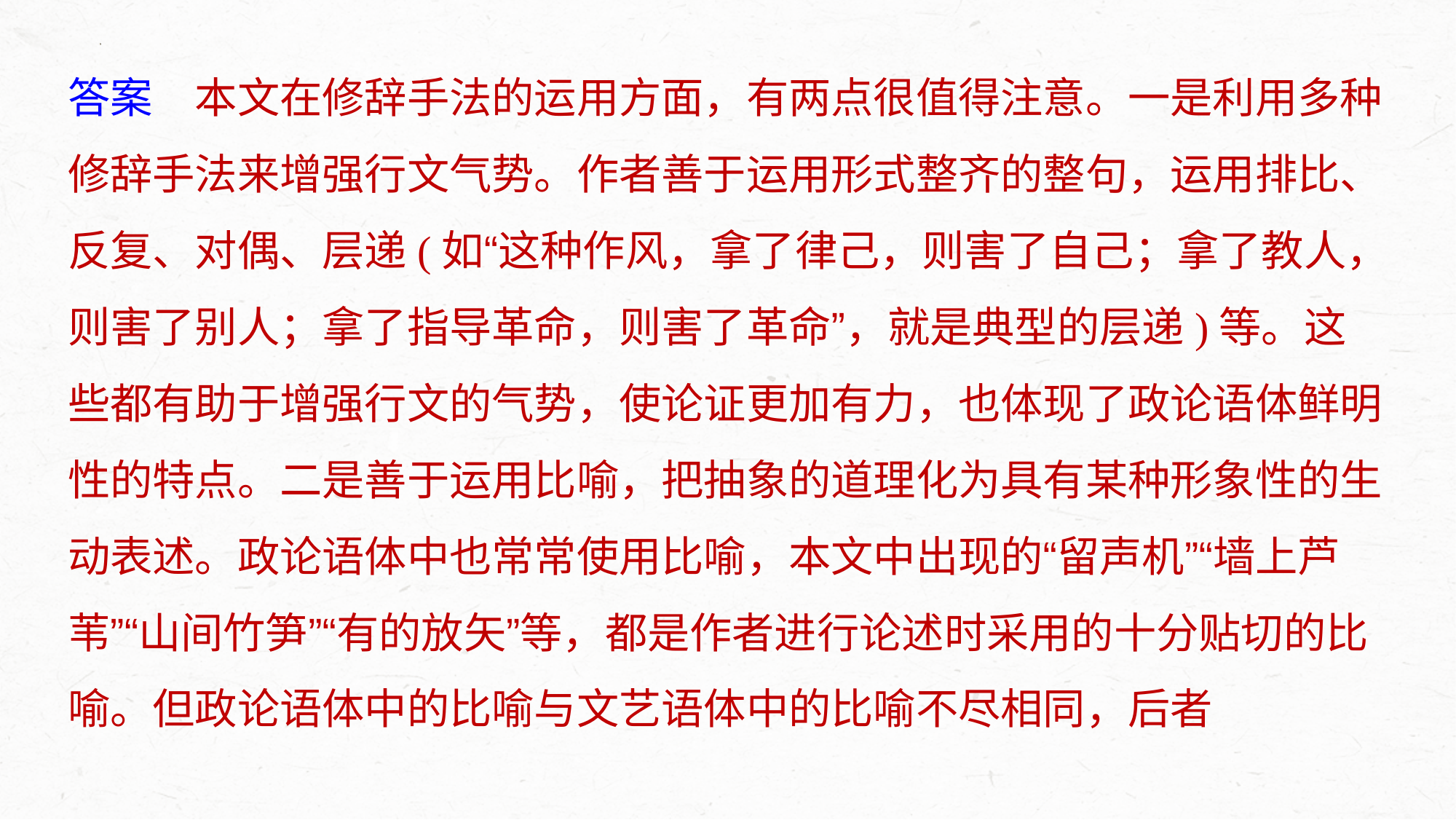

答案　本文在修辞手法的运用方面，有两点很值得注意。一是利用多种修辞手法来增强行文气势。作者善于运用形式整齐的整句，运用排比、反复、对偶、层递(如“这种作风，拿了律己，则害了自己；拿了教人，则害了别人；拿了指导革命，则害了革命”，就是典型的层递)等。这些都有助于增强行文的气势，使论证更加有力，也体现了政论语体鲜明性的特点。二是善于运用比喻，把抽象的道理化为具有某种形象性的生动表述。政论语体中也常常使用比喻，本文中出现的“留声机”“墙上芦苇”“山间竹笋”“有的放矢”等，都是作者进行论述时采用的十分贴切的比喻。但政论语体中的比喻与文艺语体中的比喻不尽相同，后者